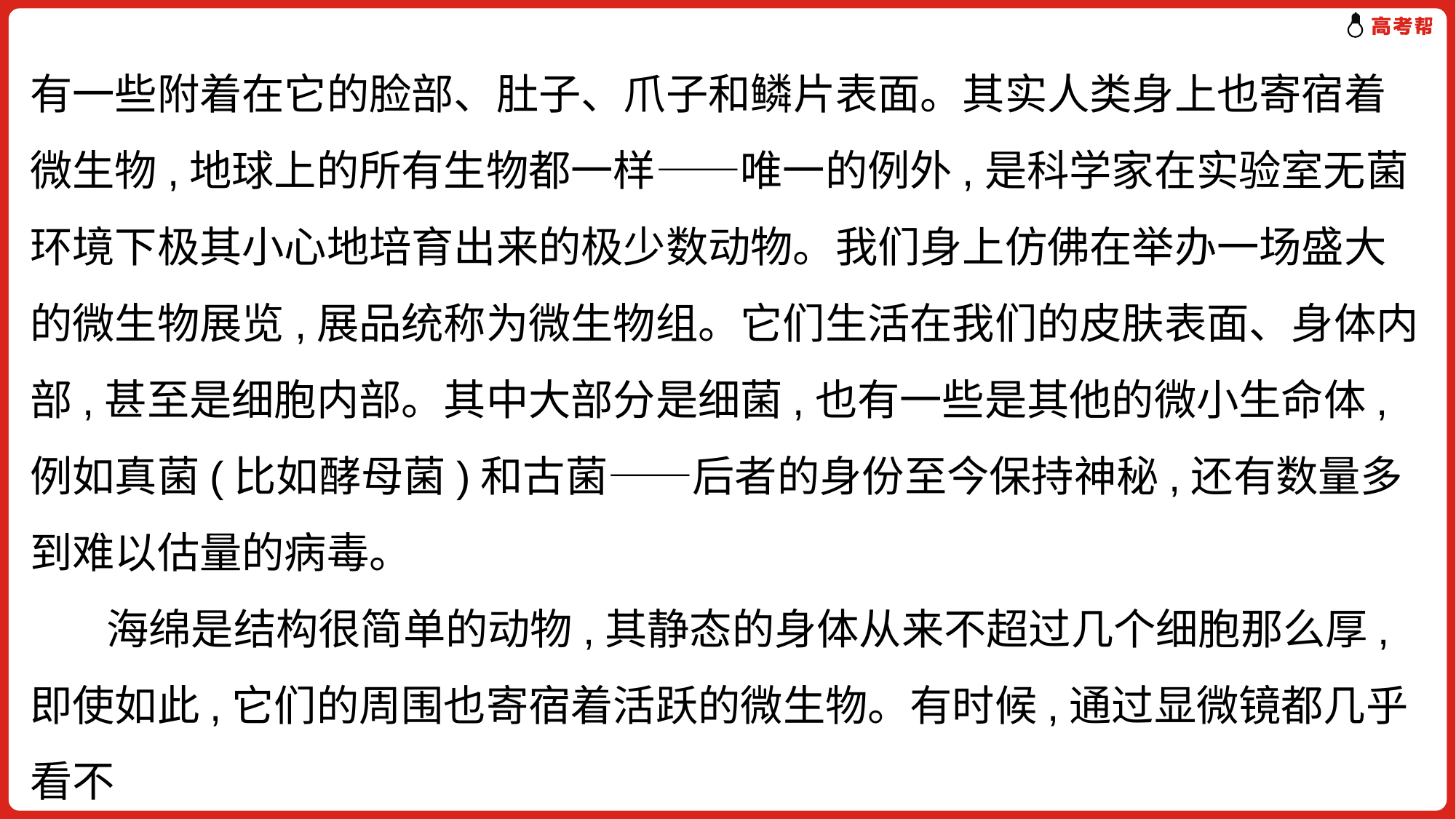

有一些附着在它的脸部、肚子、爪子和鳞片表面。其实人类身上也寄宿着微生物,地球上的所有生物都一样——唯一的例外,是科学家在实验室无菌环境下极其小心地培育出来的极少数动物。我们身上仿佛在举办一场盛大的微生物展览,展品统称为微生物组。它们生活在我们的皮肤表面、身体内部,甚至是细胞内部。其中大部分是细菌,也有一些是其他的微小生命体,例如真菌(比如酵母菌)和古菌——后者的身份至今保持神秘,还有数量多到难以估量的病毒。
       海绵是结构很简单的动物,其静态的身体从来不超过几个细胞那么厚,即使如此,它们的周围也寄宿着活跃的微生物。有时候,通过显微镜都几乎看不